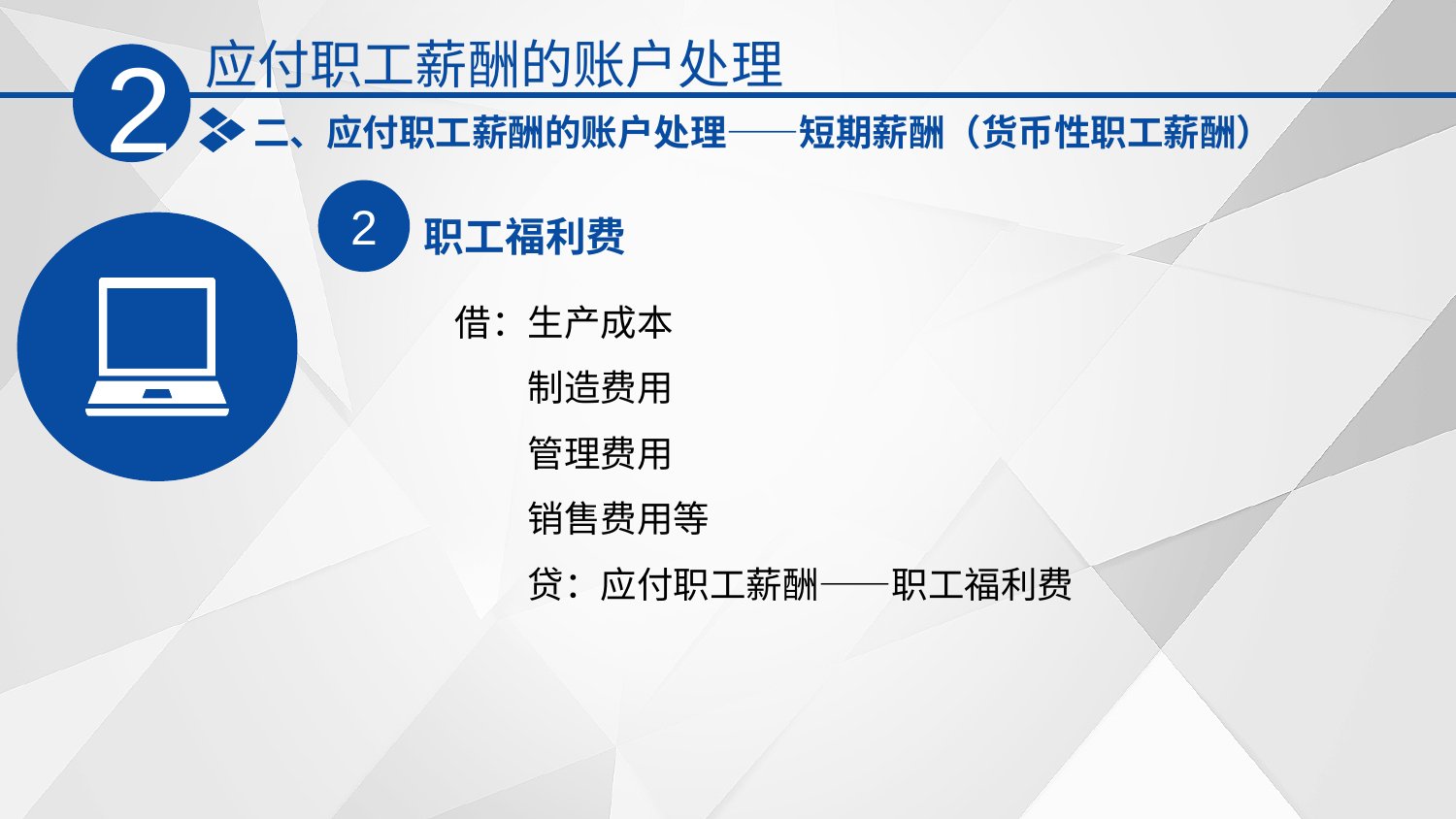

应付职工薪酬的账户处理
2

二、应付职工薪酬的账户处理——短期薪酬（货币性职工薪酬）

2
职工福利费

　借：生产成本
　　　制造费用
　　　管理费用
　　　销售费用等
　　　贷：应付职工薪酬——职工福利费